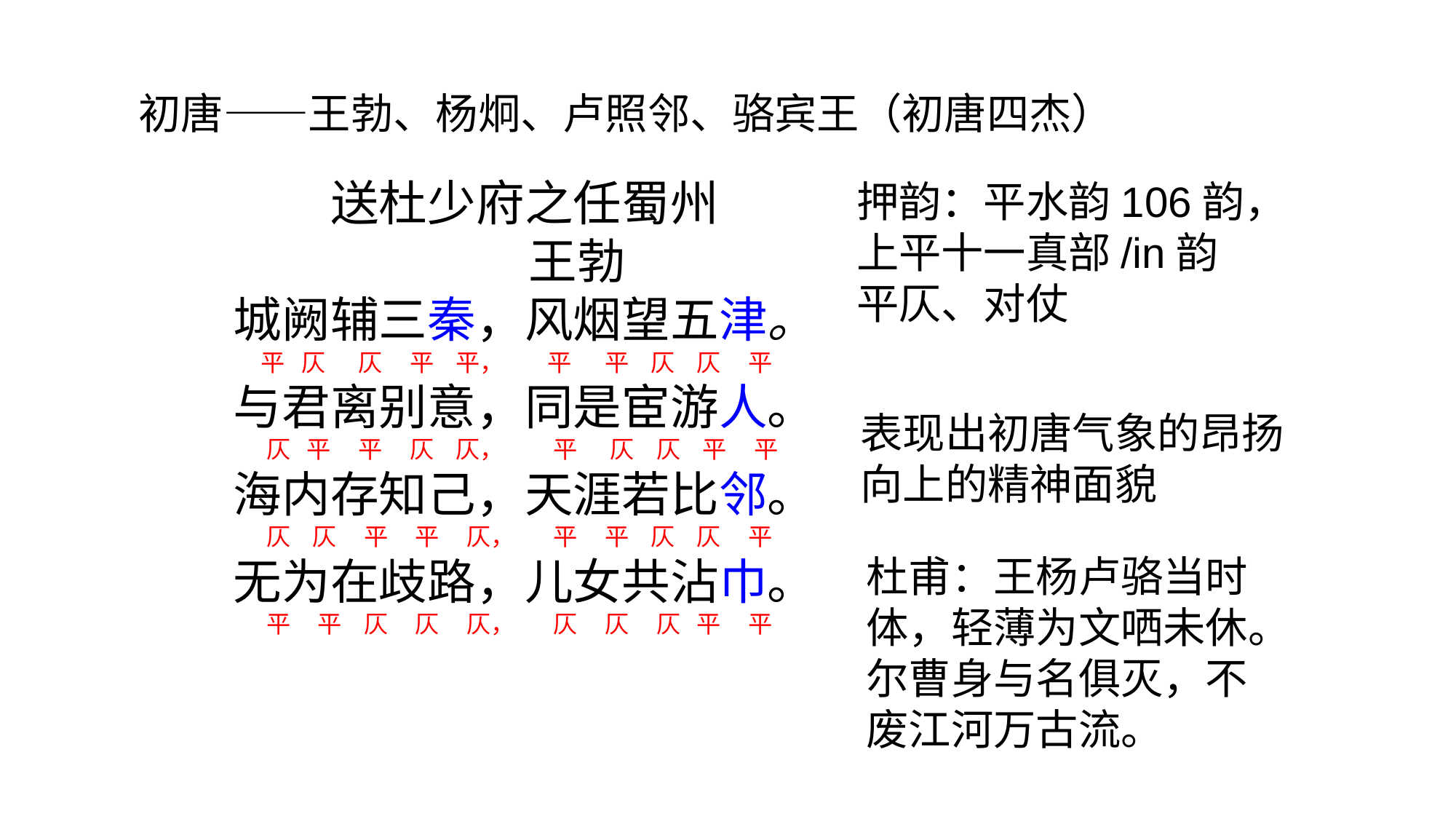

#
初唐——王勃、杨炯、卢照邻、骆宾王（初唐四杰）
送杜少府之任蜀州
                          王勃
城阙辅三秦，风烟望五津。
    平   仄      仄     平    平，        平      平    仄    仄     平
与君离别意，同是宦游人。
     仄   平     平     仄    仄，         平      仄    仄    平     平
海内存知己，天涯若比邻。
     仄    仄     平     平     仄，       平     平    仄    仄     平
无为在歧路，儿女共沾巾。
     平     平    仄     仄     仄，       仄     仄     仄   平     平
押韵：平水韵106韵，上平十一真部/in韵
平仄、对仗
表现出初唐气象的昂扬向上的精神面貌
杜甫：王杨卢骆当时体，轻薄为文哂未休。尔曹身与名俱灭，不废江河万古流。